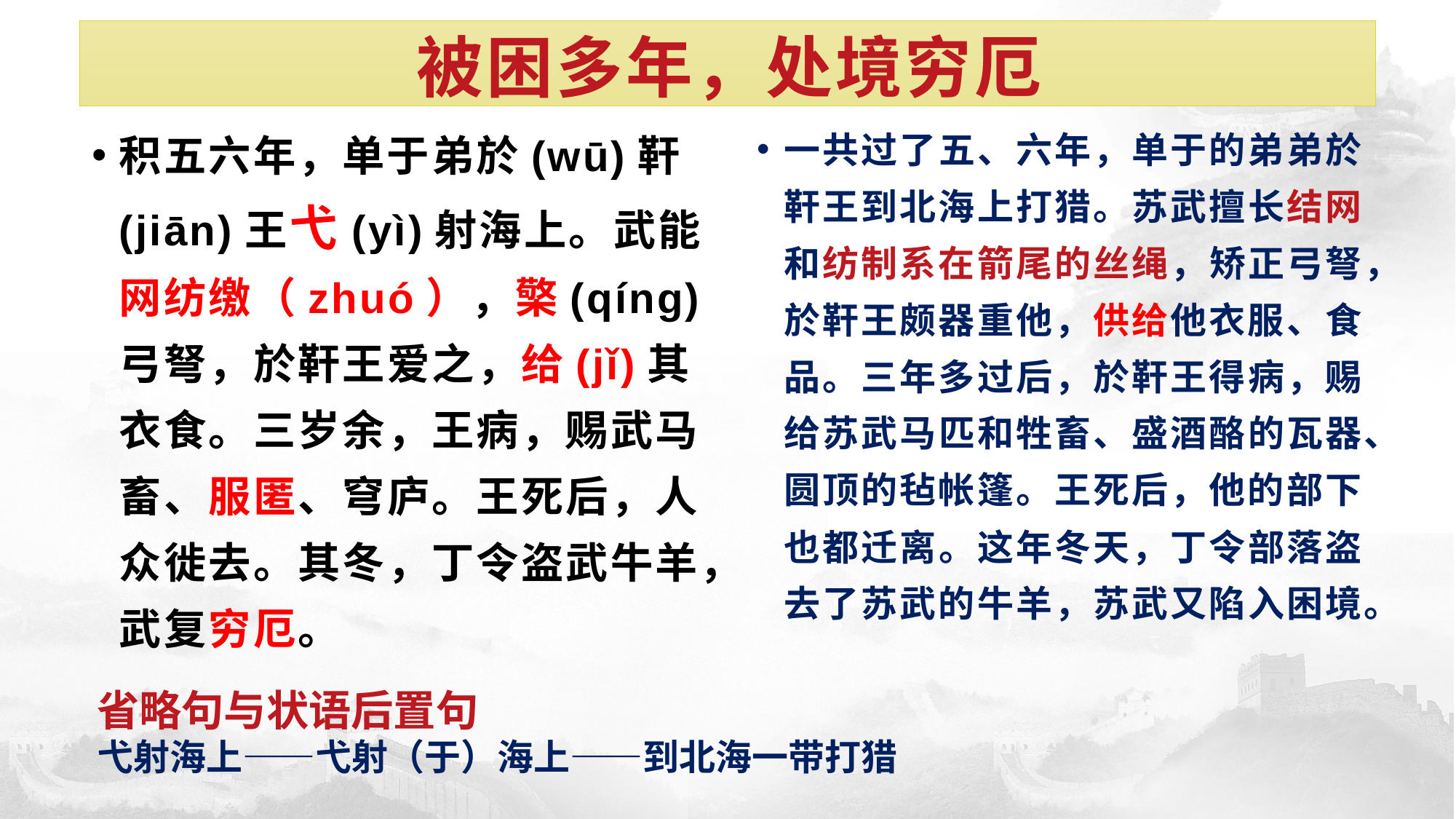

# 被困多年，处境穷厄
积五六年，单于弟於(wū)靬(jiān)王弋(yì)射海上。武能网纺缴（zhuó），檠(qíng)弓弩，於靬王爱之，给(jǐ)其衣食。三岁余，王病，赐武马畜、服匿、穹庐。王死后，人众徙去。其冬，丁令盗武牛羊，武复穷厄。

一共过了五、六年，单于的弟弟於靬王到北海上打猎。苏武擅长结网和纺制系在箭尾的丝绳，矫正弓弩，於靬王颇器重他，供给他衣服、食品。三年多过后，於靬王得病，赐给苏武马匹和牲畜、盛酒酪的瓦器、圆顶的毡帐篷。王死后，他的部下也都迁离。这年冬天，丁令部落盗去了苏武的牛羊，苏武又陷入困境。

省略句与状语后置句
弋射海上——弋射（于）海上——到北海一带打猎